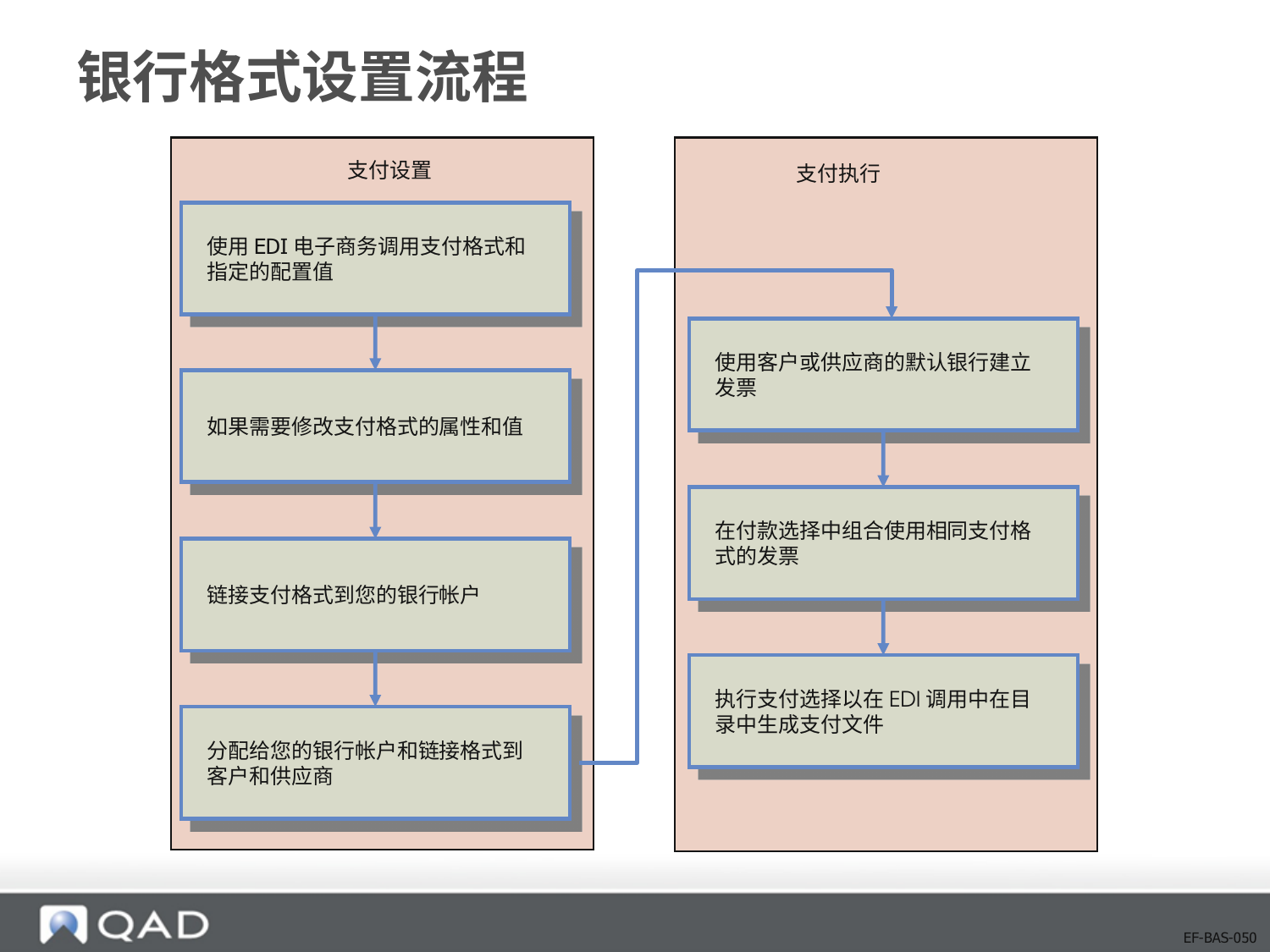

# 银行格式设置流程

支付设置
支付执行
使用EDI电子商务调用支付格式和指定的配置值

使用客户或供应商的默认银行建立发票
如果需要修改支付格式的属性和值

在付款选择中组合使用相同支付格式的发票
链接支付格式到您的银行帐户

执行支付选择以在EDI调用中在目录中生成支付文件
分配给您的银行帐户和链接格式到客户和供应商
EF-BAS-050
SetupPaymentFormatsFlow.wmf